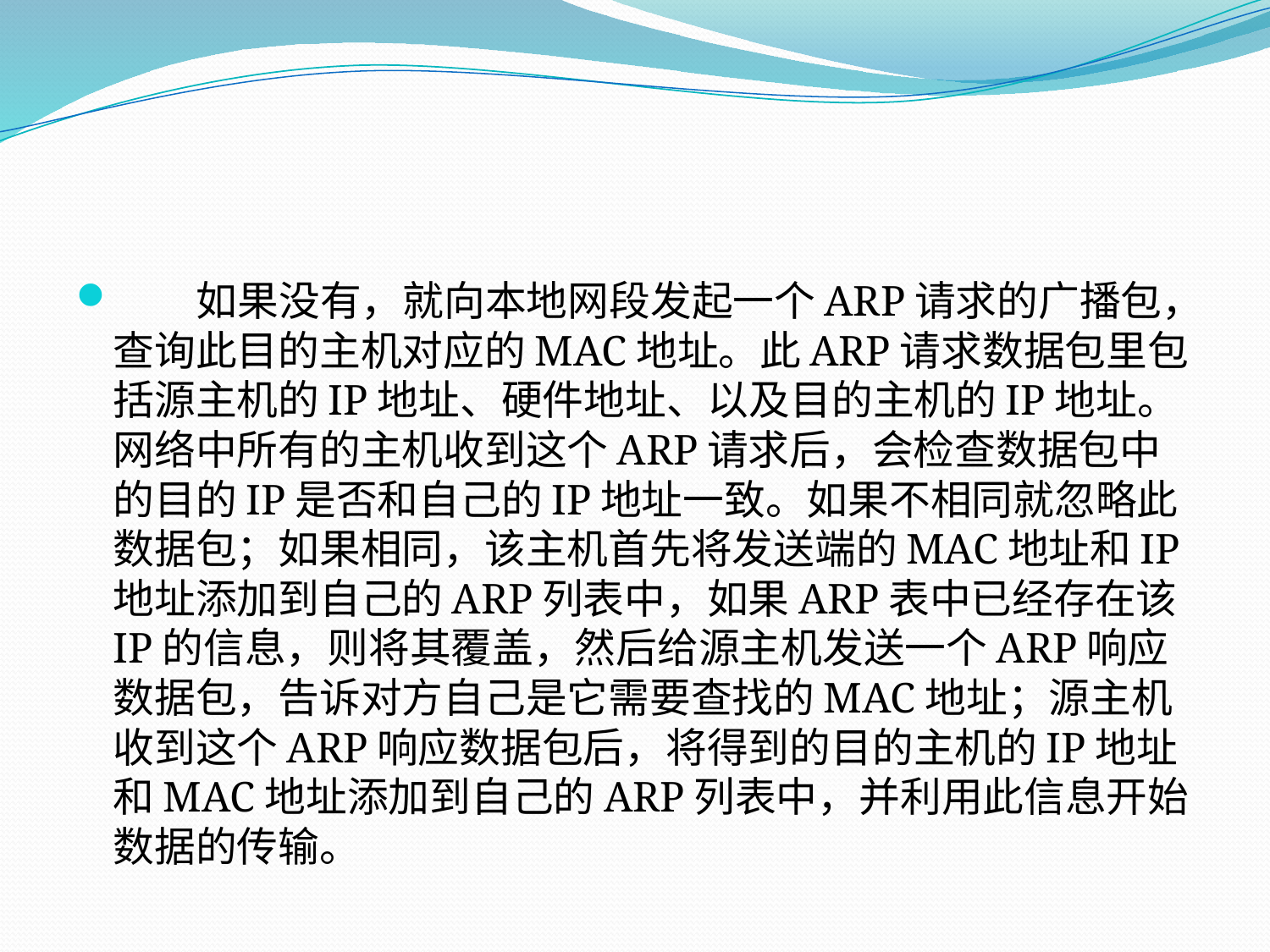

#
        如果没有，就向本地网段发起一个ARP请求的广播包，查询此目的主机对应的MAC地址。此ARP请求数据包里包括源主机的IP地址、硬件地址、以及目的主机的IP地址。网络中所有的主机收到这个ARP请求后，会检查数据包中的目的IP是否和自己的IP地址一致。如果不相同就忽略此数据包；如果相同，该主机首先将发送端的MAC地址和IP地址添加到自己的ARP列表中，如果ARP表中已经存在该IP的信息，则将其覆盖，然后给源主机发送一个ARP响应数据包，告诉对方自己是它需要查找的MAC地址；源主机收到这个ARP响应数据包后，将得到的目的主机的IP地址和MAC地址添加到自己的ARP列表中，并利用此信息开始数据的传输。